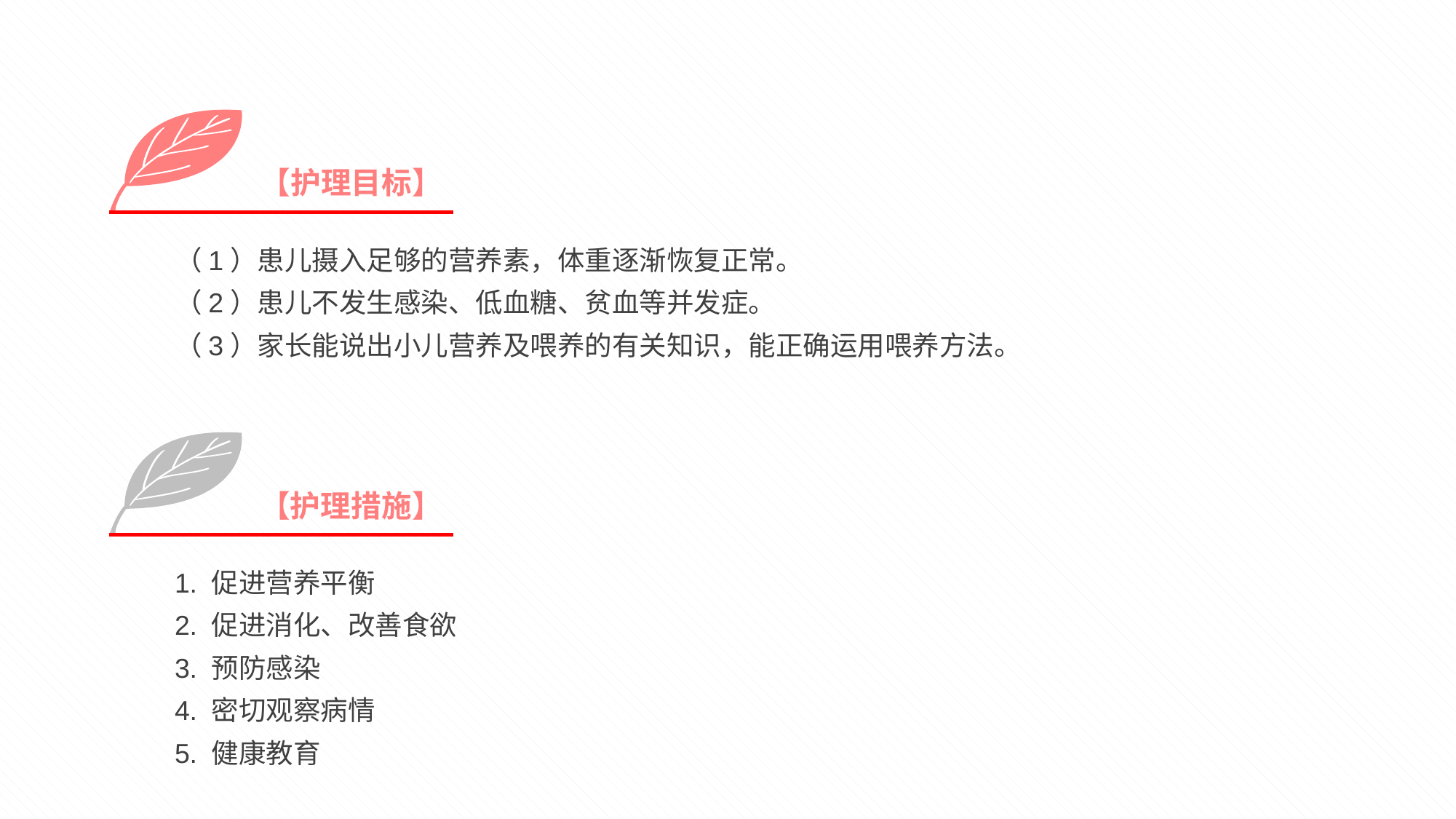

【护理目标】
（1）患儿摄入足够的营养素，体重逐渐恢复正常。
（2）患儿不发生感染、低血糖、贫血等并发症。
（3）家长能说出小儿营养及喂养的有关知识，能正确运用喂养方法。

【护理措施】
1. 促进营养平衡
2. 促进消化、改善食欲
3. 预防感染
4. 密切观察病情
5. 健康教育